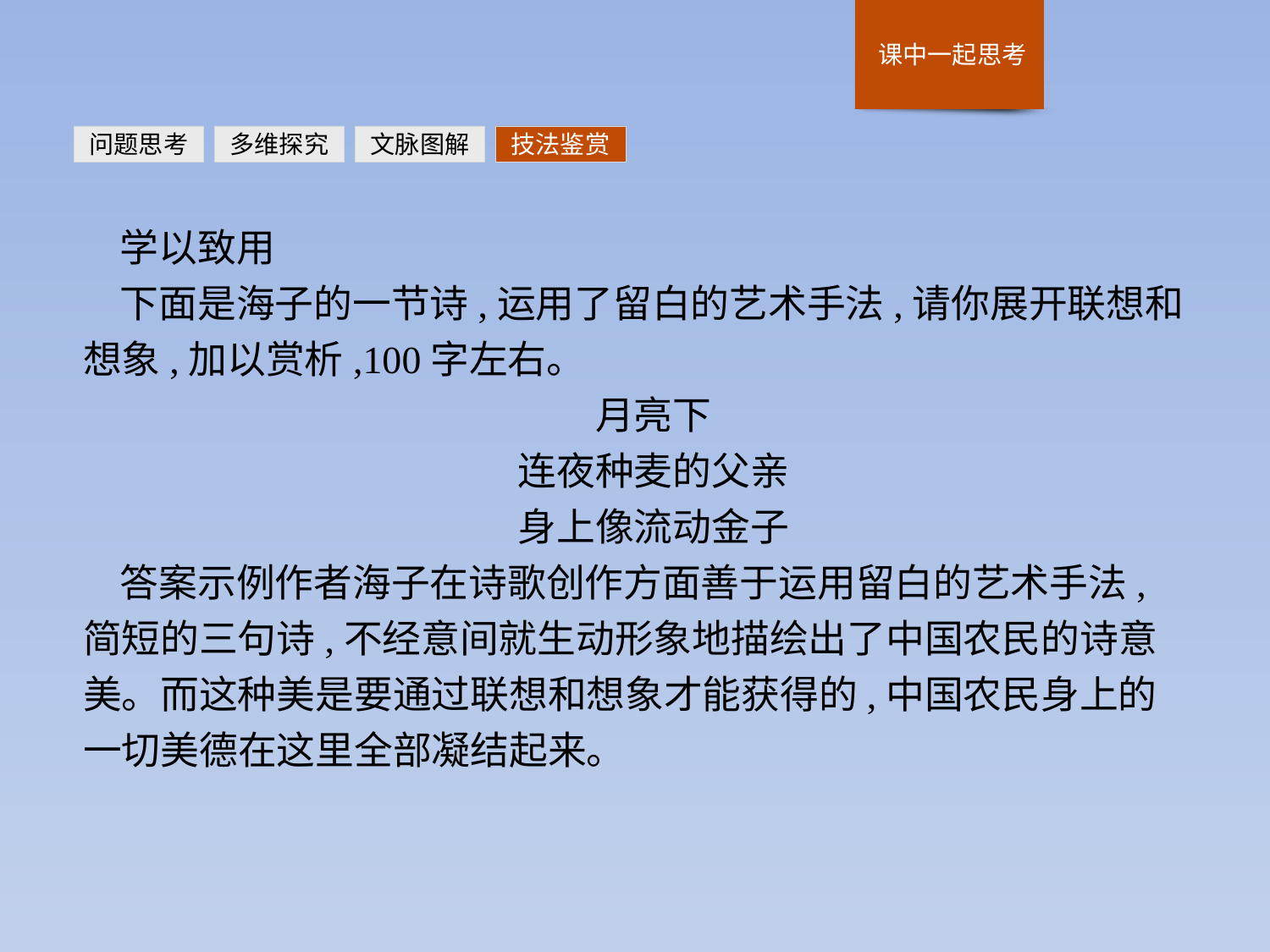

问题思考
多维探究
文脉图解
技法鉴赏
学以致用
下面是海子的一节诗,运用了留白的艺术手法,请你展开联想和想象,加以赏析,100字左右。
月亮下
连夜种麦的父亲
身上像流动金子
答案示例作者海子在诗歌创作方面善于运用留白的艺术手法,简短的三句诗,不经意间就生动形象地描绘出了中国农民的诗意美。而这种美是要通过联想和想象才能获得的,中国农民身上的一切美德在这里全部凝结起来。